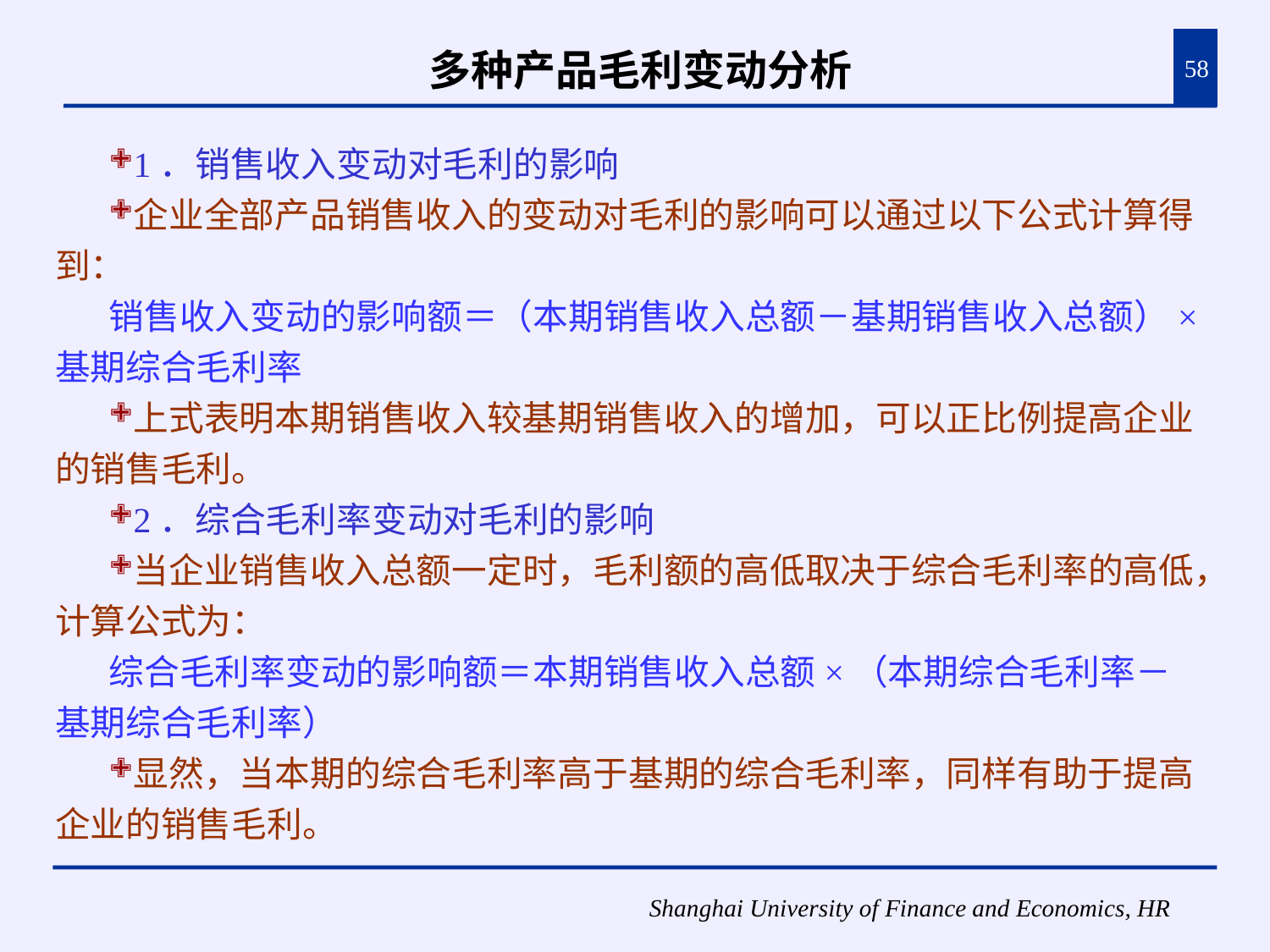

# 多种产品毛利变动分析
58
1．销售收入变动对毛利的影响
企业全部产品销售收入的变动对毛利的影响可以通过以下公式计算得到：
销售收入变动的影响额＝（本期销售收入总额－基期销售收入总额）×基期综合毛利率
上式表明本期销售收入较基期销售收入的增加，可以正比例提高企业的销售毛利。
2．综合毛利率变动对毛利的影响
当企业销售收入总额一定时，毛利额的高低取决于综合毛利率的高低，计算公式为：
综合毛利率变动的影响额＝本期销售收入总额×（本期综合毛利率－基期综合毛利率）
显然，当本期的综合毛利率高于基期的综合毛利率，同样有助于提高企业的销售毛利。